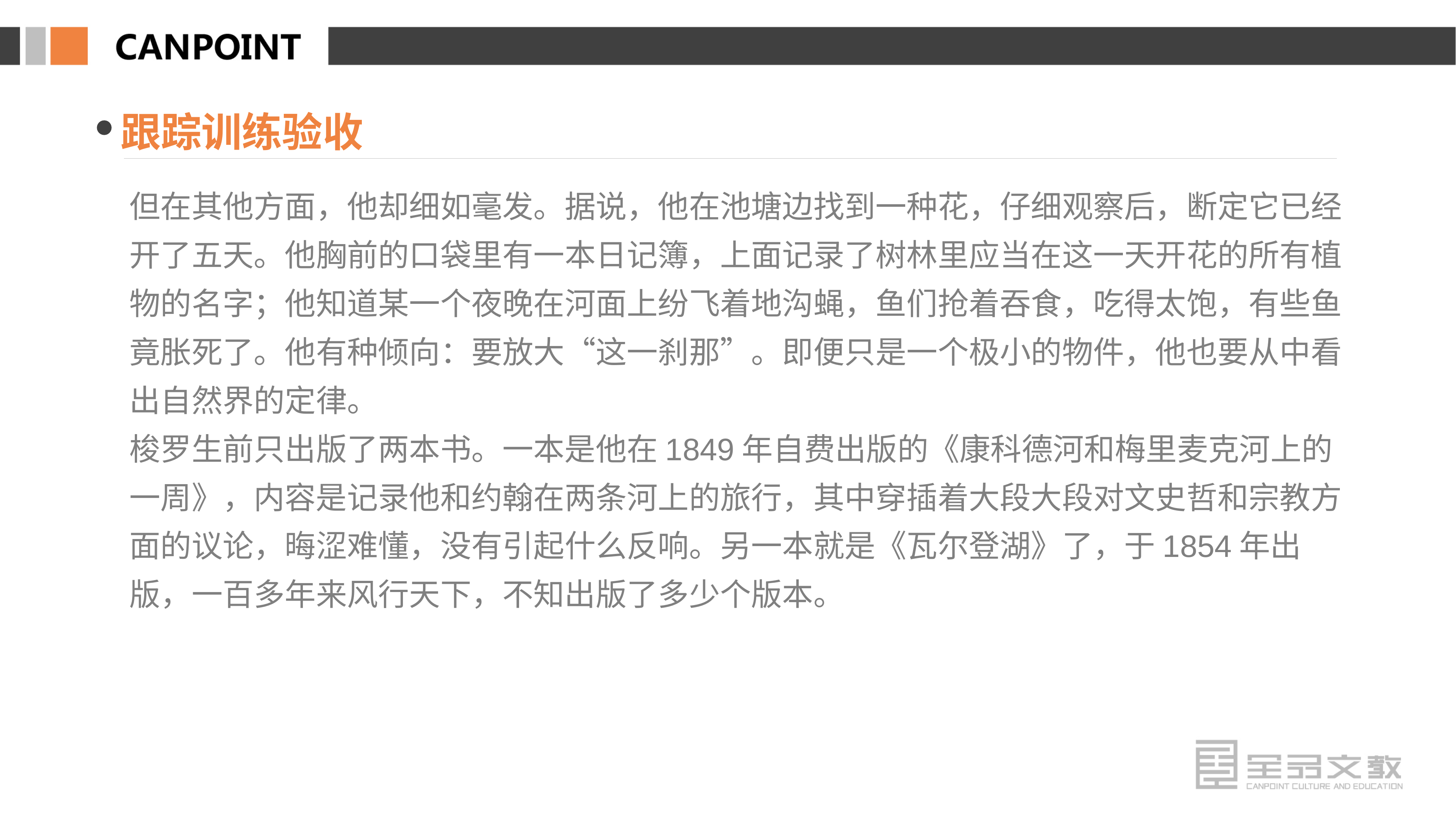

跟踪训练验收

但在其他方面，他却细如毫发。据说，他在池塘边找到一种花，仔细观察后，断定它已经开了五天。他胸前的口袋里有一本日记簿，上面记录了树林里应当在这一天开花的所有植物的名字；他知道某一个夜晚在河面上纷飞着地沟蝇，鱼们抢着吞食，吃得太饱，有些鱼竟胀死了。他有种倾向：要放大“这一刹那”。即便只是一个极小的物件，他也要从中看出自然界的定律。
梭罗生前只出版了两本书。一本是他在1849年自费出版的《康科德河和梅里麦克河上的一周》，内容是记录他和约翰在两条河上的旅行，其中穿插着大段大段对文史哲和宗教方面的议论，晦涩难懂，没有引起什么反响。另一本就是《瓦尔登湖》了，于1854年出版，一百多年来风行天下，不知出版了多少个版本。